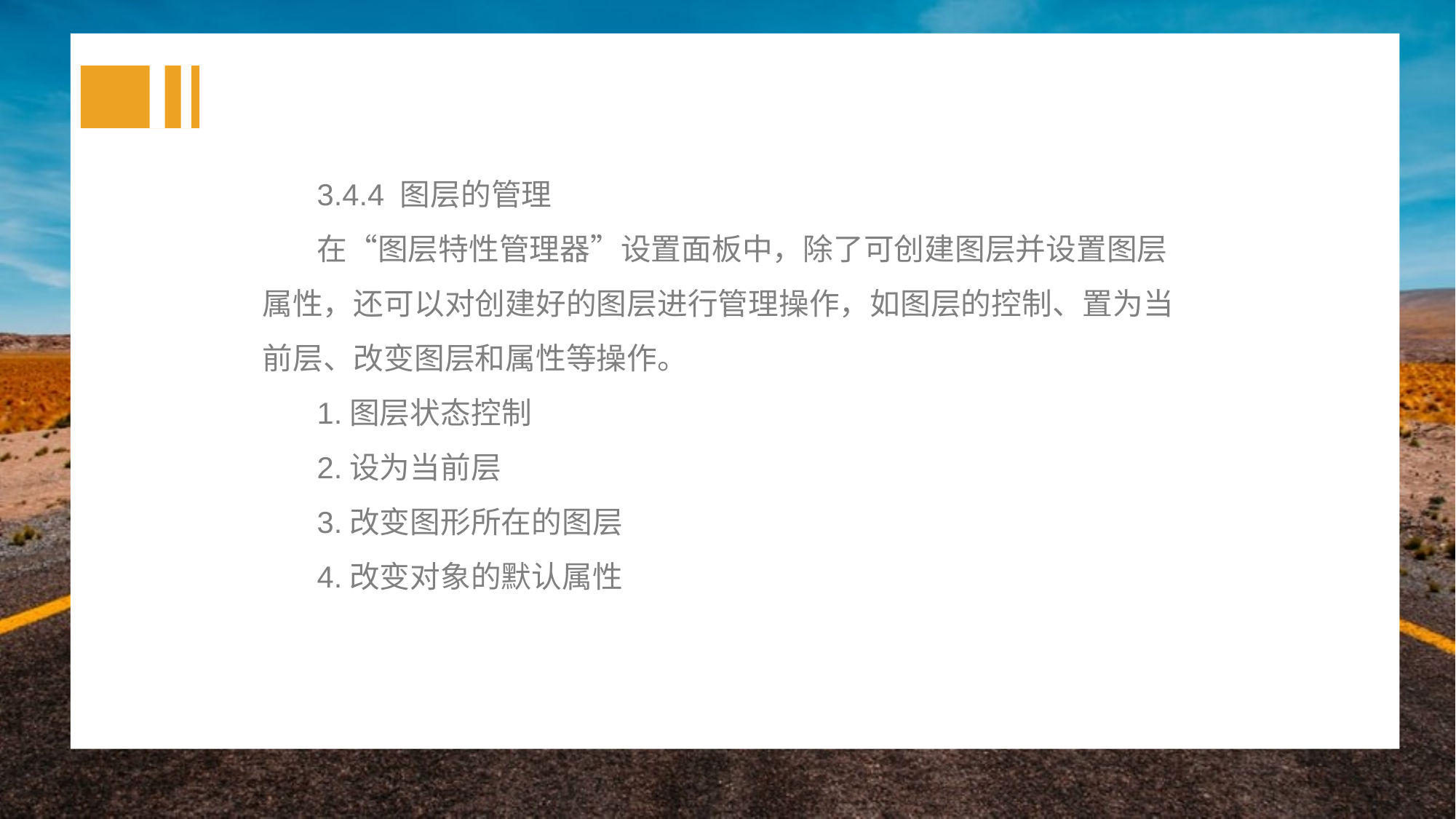

3.4.4 图层的管理
在“图层特性管理器”设置面板中，除了可创建图层并设置图层属性，还可以对创建好的图层进行管理操作，如图层的控制、置为当前层、改变图层和属性等操作。
1.图层状态控制
2.设为当前层
3.改变图形所在的图层
4.改变对象的默认属性